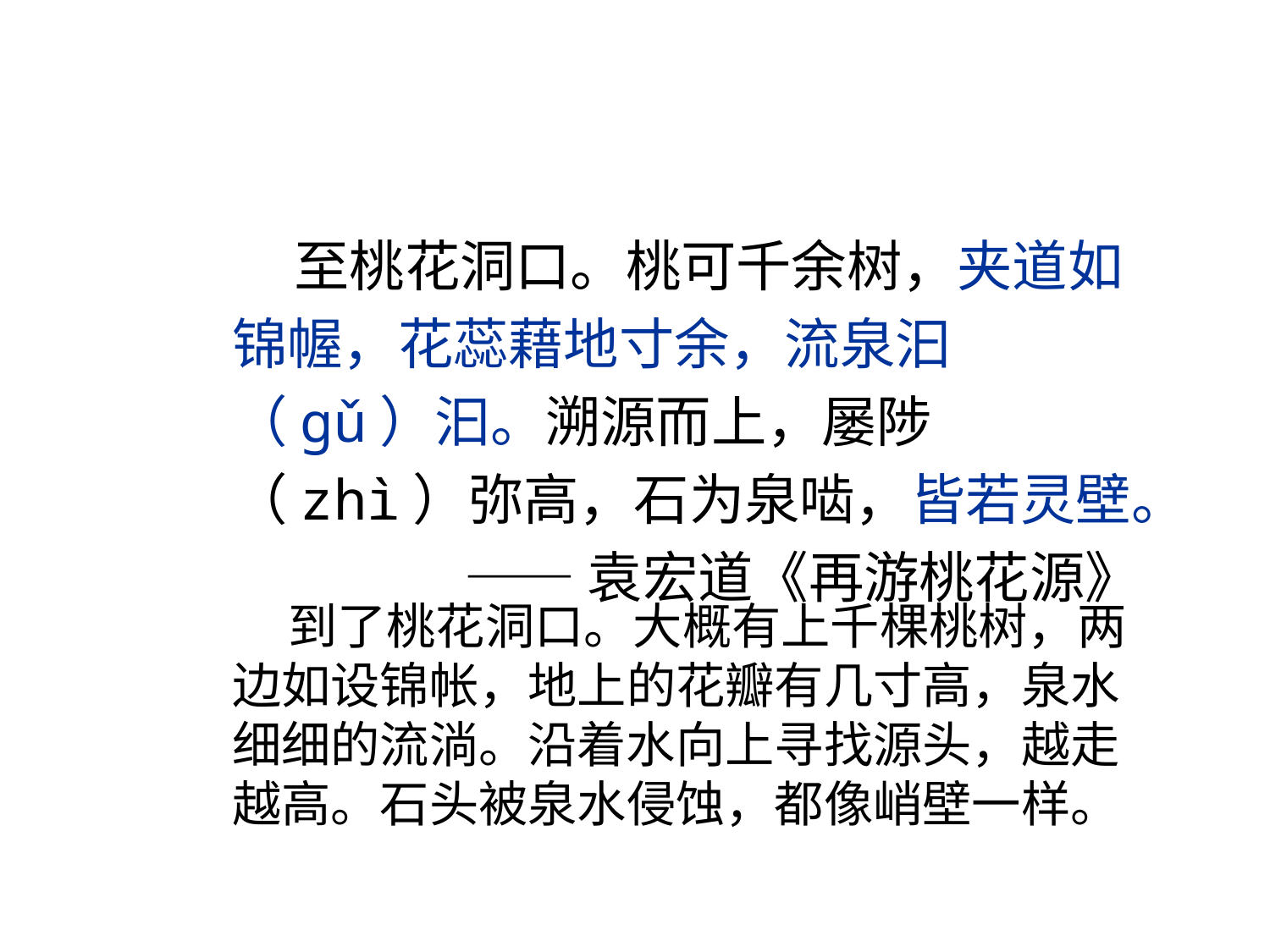

至桃花洞口。桃可千余树，夹道如锦幄，花蕊藉地寸余，流泉汩（gǔ）汩。溯源而上，屡陟（zhì）弥高，石为泉啮，皆若灵壁。
——袁宏道《再游桃花源》
    到了桃花洞口。大概有上千棵桃树，两边如设锦帐，地上的花瓣有几寸高，泉水细细的流淌。沿着水向上寻找源头，越走越高。石头被泉水侵蚀，都像峭壁一样。